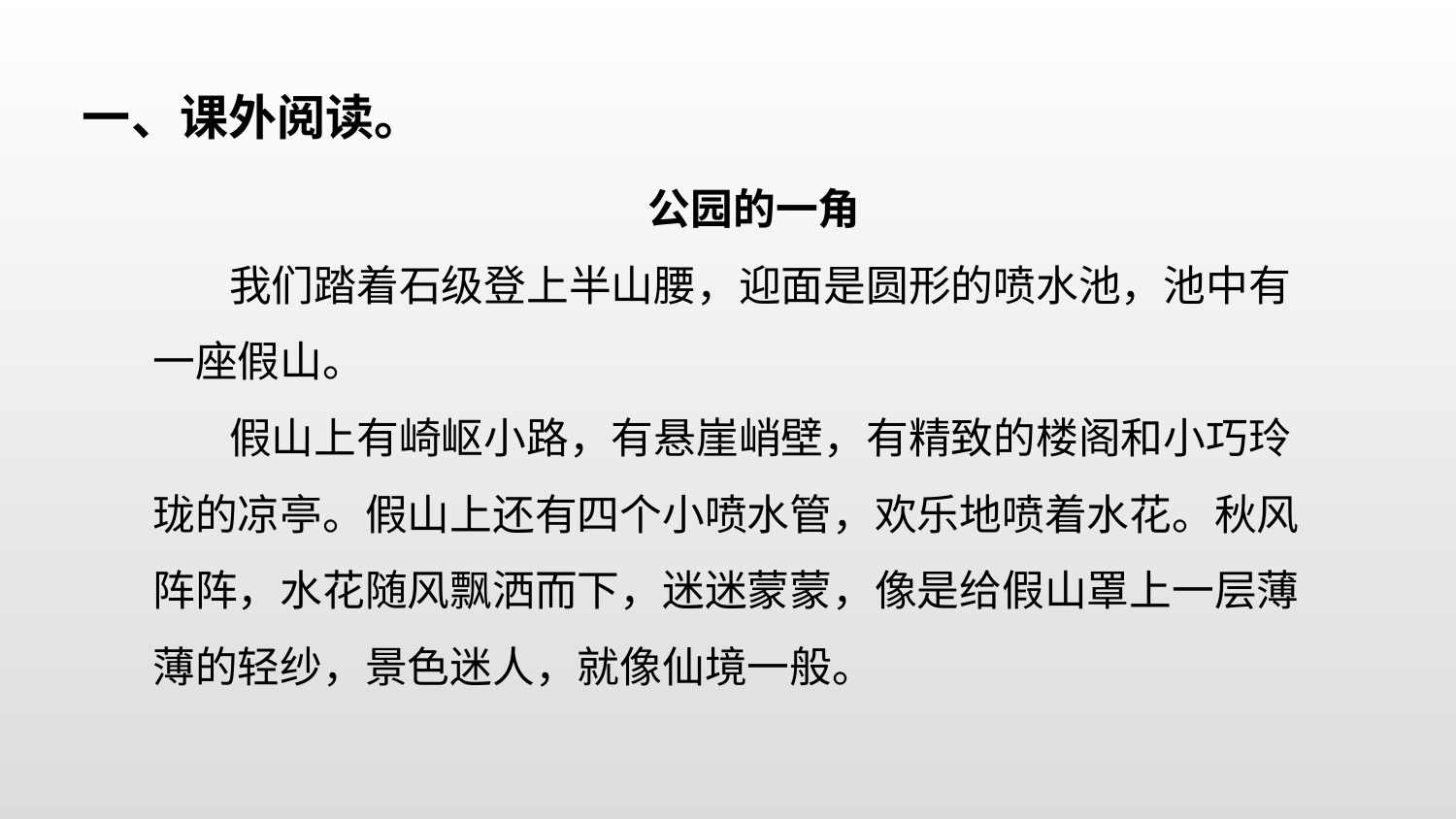

一、课外阅读。
                                                           公园的一角
       我们踏着石级登上半山腰，迎面是圆形的喷水池，池中有一座假山。
       假山上有崎岖小路，有悬崖峭壁，有精致的楼阁和小巧玲珑的凉亭。假山上还有四个小喷水管，欢乐地喷着水花。秋风阵阵，水花随风飘洒而下，迷迷蒙蒙，像是给假山罩上一层薄薄的轻纱，景色迷人，就像仙境一般。